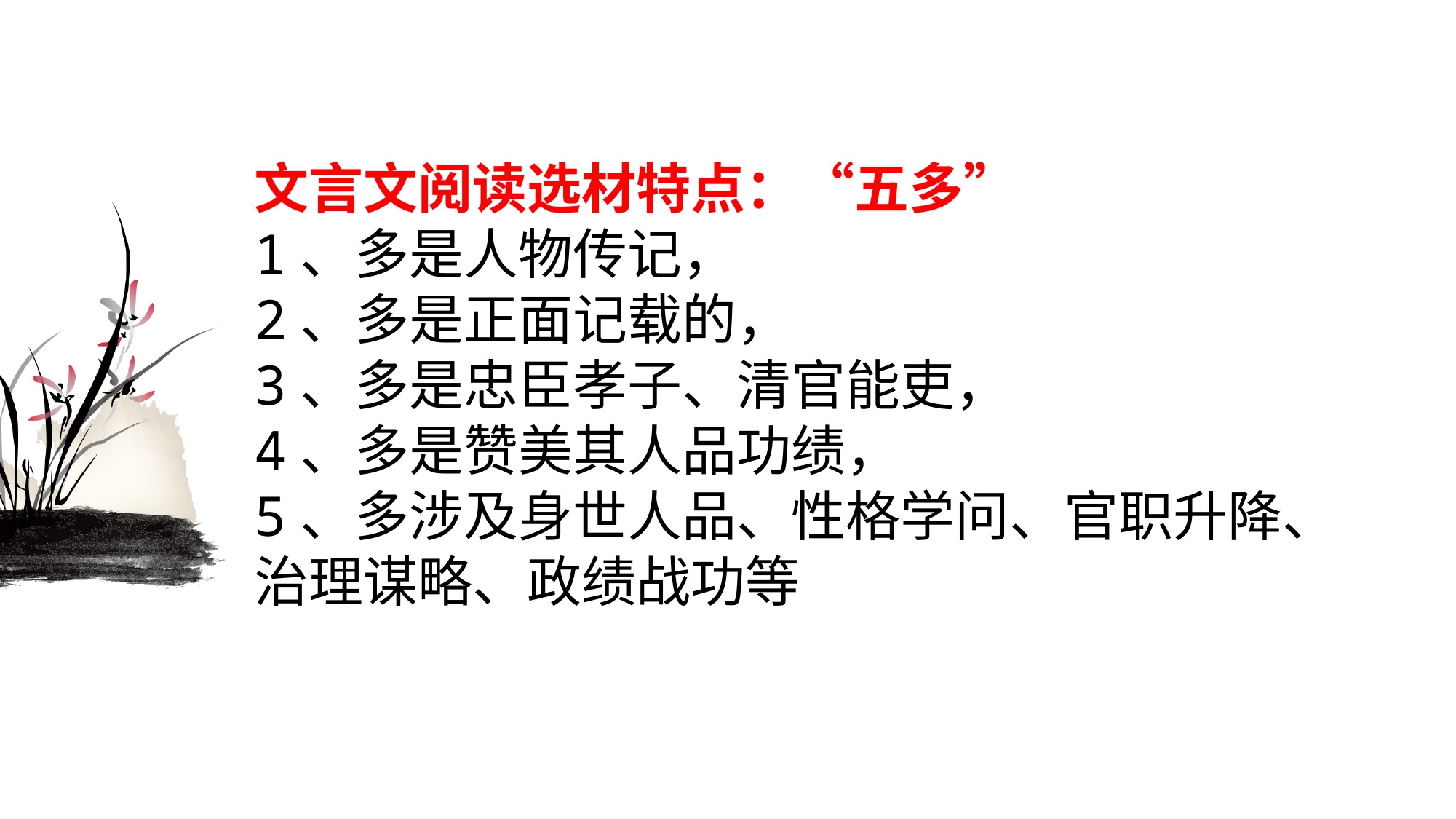

文言文阅读选材特点：“五多”
1、多是人物传记，
2、多是正面记载的，
3、多是忠臣孝子、清官能吏，
4、多是赞美其人品功绩，
5、多涉及身世人品、性格学问、官职升降、治理谋略、政绩战功等